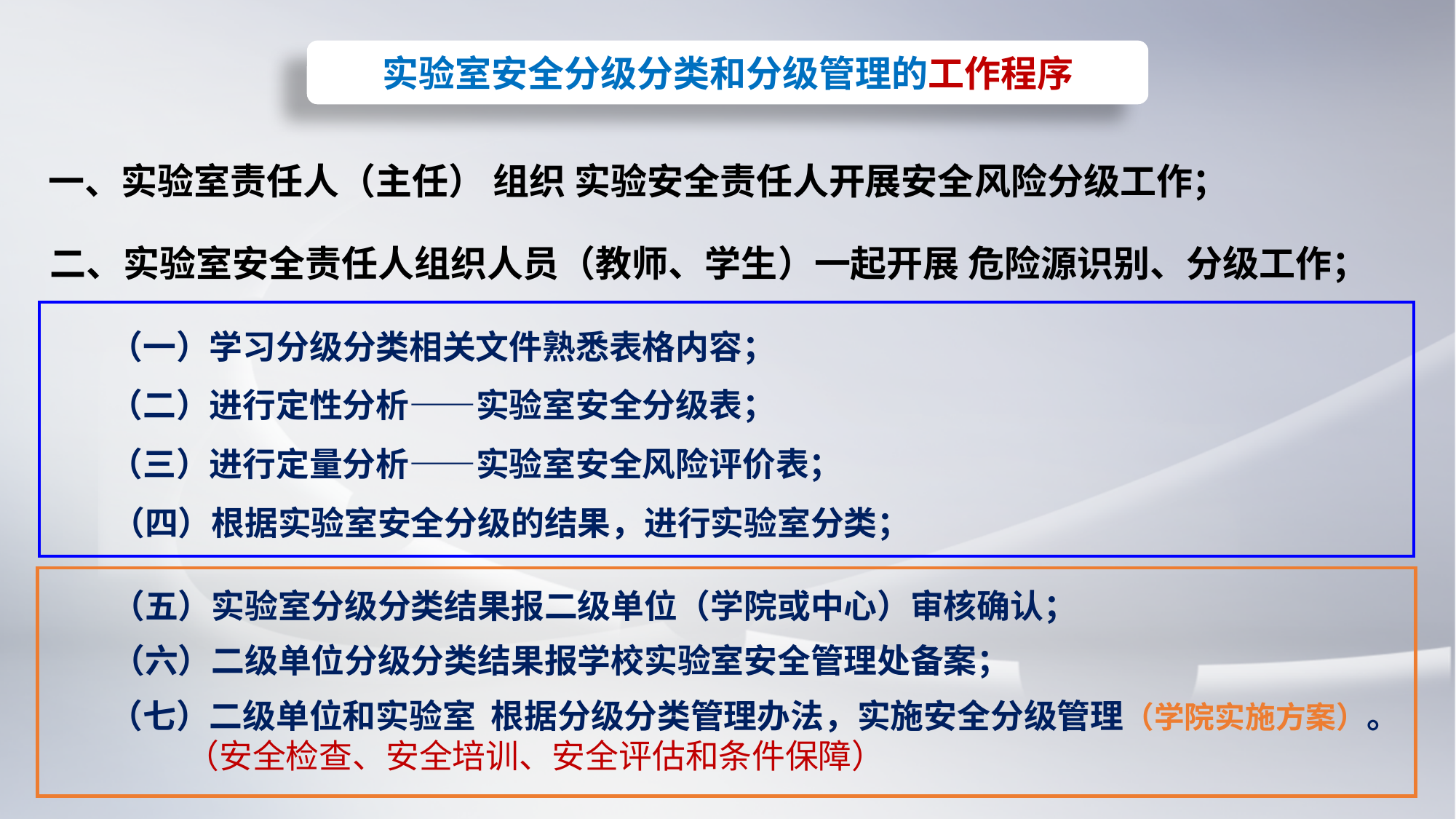

实验室安全分级分类和分级管理的工作程序
一、实验室责任人（主任） 组织 实验安全责任人开展安全风险分级工作；
二、实验室安全责任人组织人员（教师、学生）一起开展 危险源识别、分级工作；

       （一）学习分级分类相关文件熟悉表格内容；
       （二）进行定性分析——实验室安全分级表；
       （三）进行定量分析——实验室安全风险评价表；
       （四）根据实验室安全分级的结果，进行实验室分类；

       （五）实验室分级分类结果报二级单位（学院或中心）审核确认；
       （六）二级单位分级分类结果报学校实验室安全管理处备案；
       （七）二级单位和实验室  根据分级分类管理办法，实施安全分级管理（学院实施方案）。
                 （安全检查、安全培训、安全评估和条件保障）